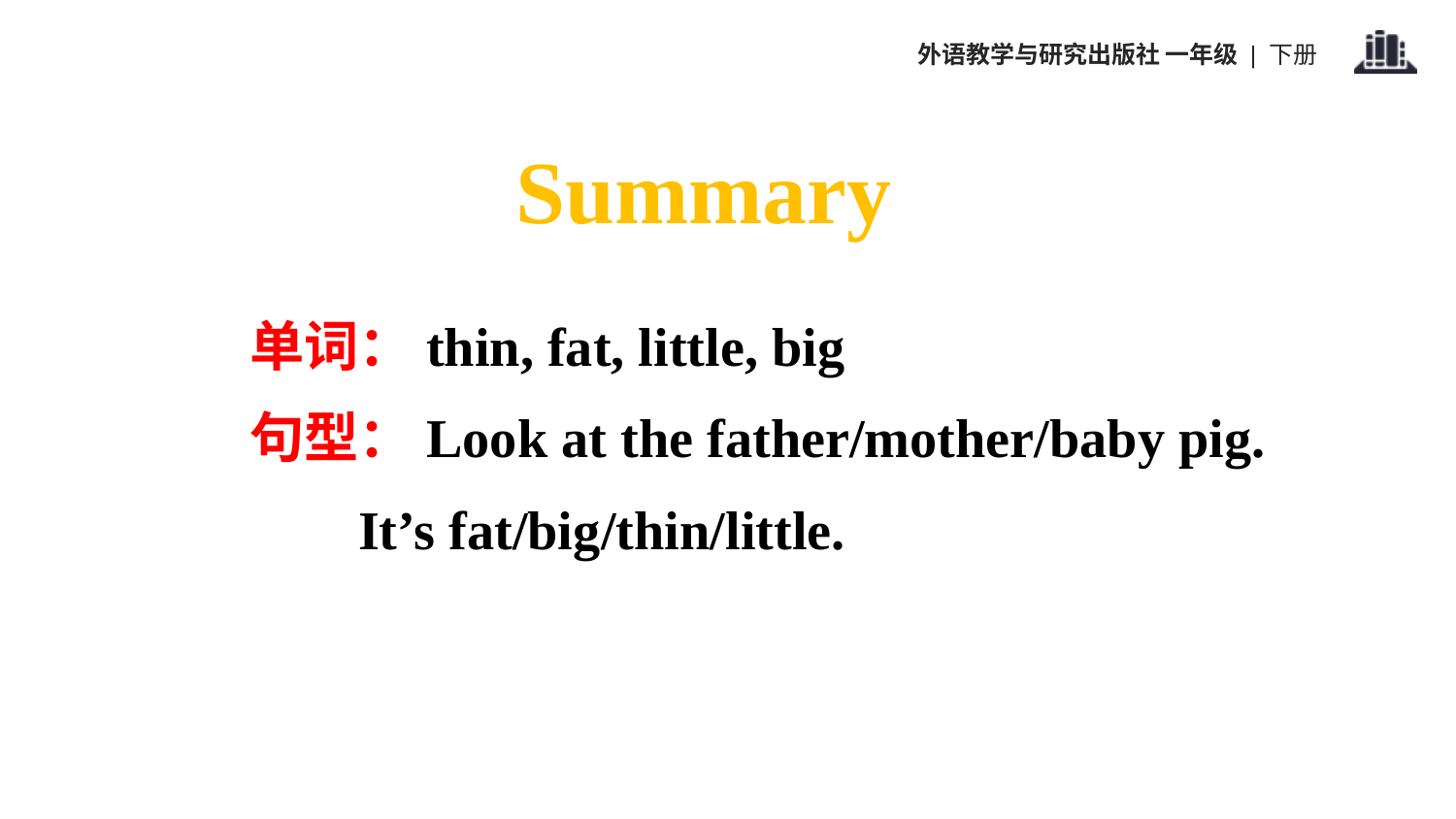

Summary
单词：thin, fat, little, big
句型：Look at the father/mother/baby pig.              It’s fat/big/thin/little.